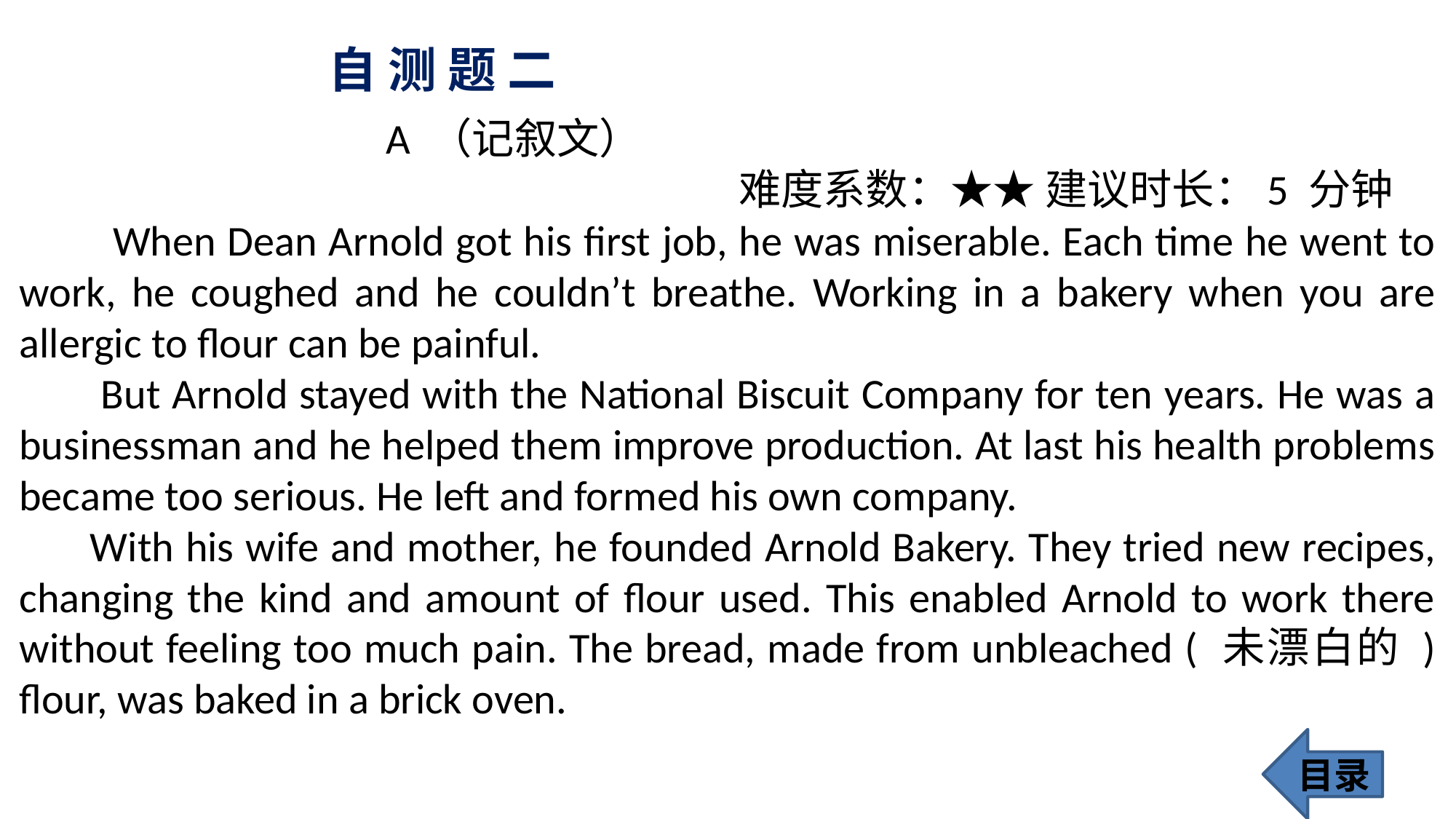

# 自 测 题 二
                                      A （记叙文）
                                                                           难度系数：★★ 建议时长：5 分钟
        When Dean Arnold got his first job, he was miserable. Each time he went to work, he coughed and he couldn’t breathe. Working in a bakery when you are allergic to flour can be painful.
       But Arnold stayed with the National Biscuit Company for ten years. He was a businessman and he helped them improve production. At last his health problems became too serious. He left and formed his own company.
      With his wife and mother, he founded Arnold Bakery. They tried new recipes, changing the kind and amount of flour used. This enabled Arnold to work there without feeling too much pain. The bread, made from unbleached ( 未漂白的 ) flour, was baked in a brick oven.

目录
89